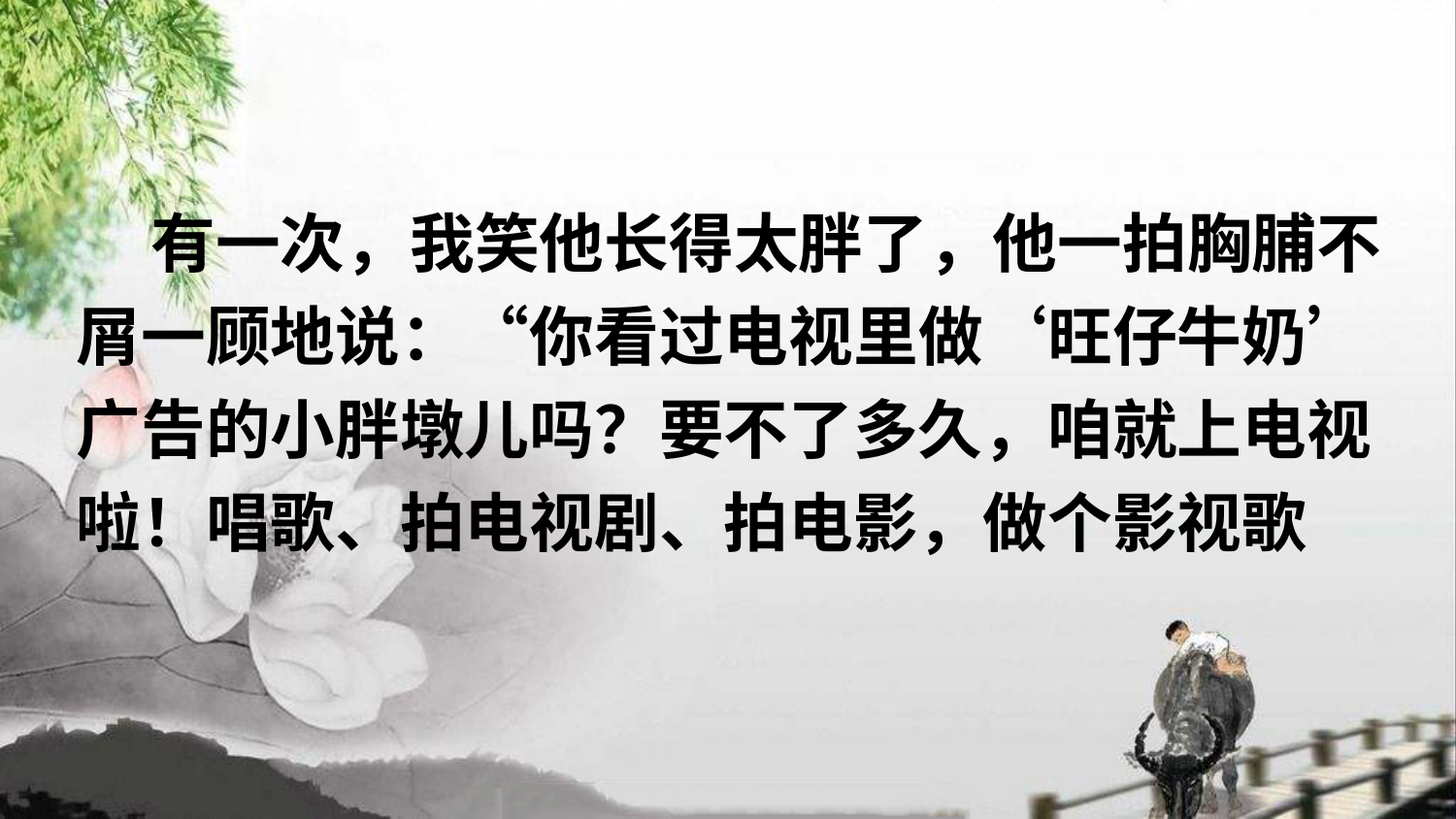

有一次，我笑他长得太胖了，他一拍胸脯不屑一顾地说：“你看过电视里做‘旺仔牛奶’广告的小胖墩儿吗？要不了多久，咱就上电视啦！唱歌、拍电视剧、拍电影，做个影视歌